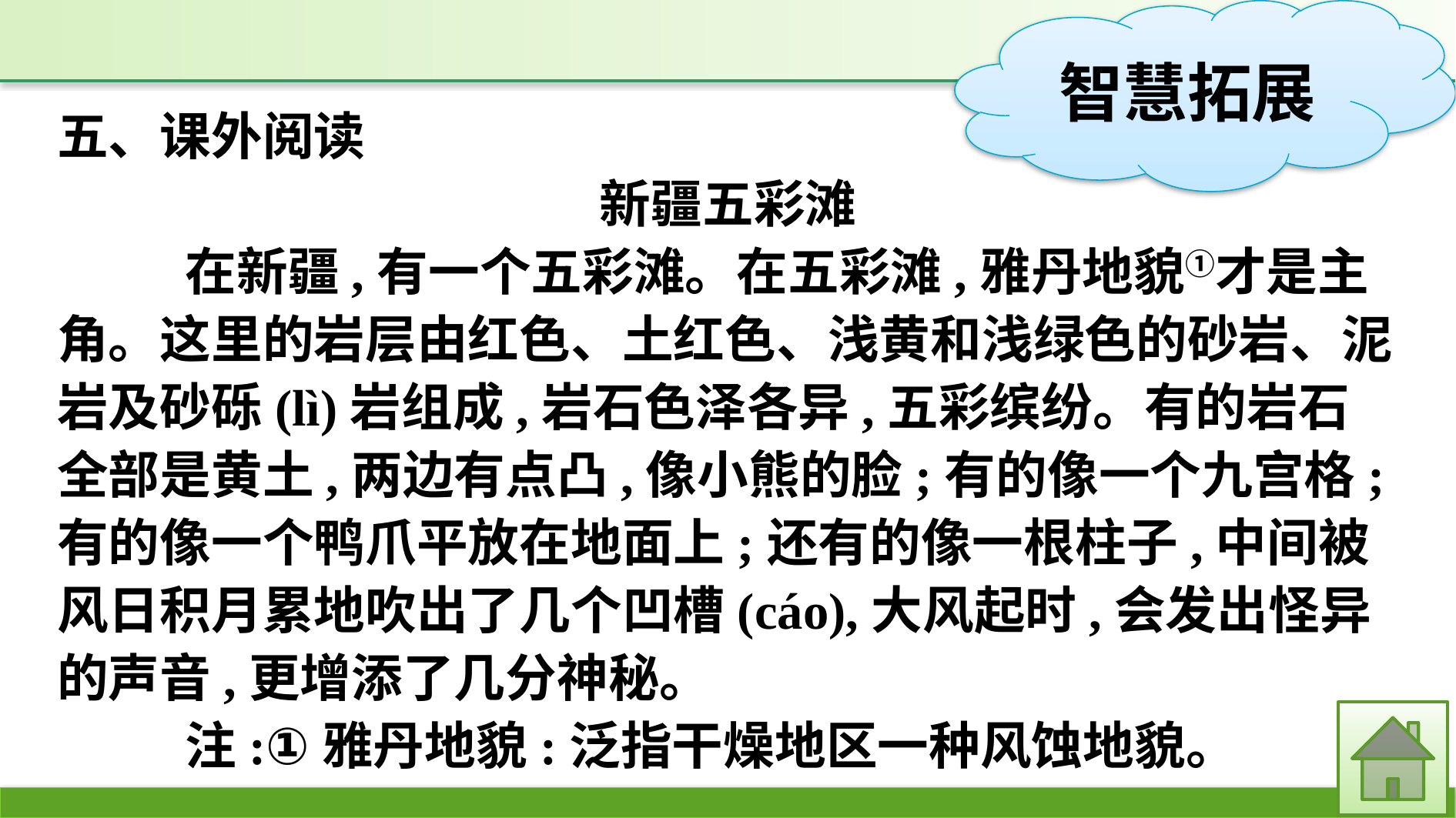

五、课外阅读
新疆五彩滩
在新疆,有一个五彩滩。在五彩滩,雅丹地貌①才是主角。这里的岩层由红色、土红色、浅黄和浅绿色的砂岩、泥岩及砂砾(lì)岩组成,岩石色泽各异,五彩缤纷。有的岩石全部是黄土,两边有点凸,像小熊的脸;有的像一个九宫格;有的像一个鸭爪平放在地面上;还有的像一根柱子,中间被风日积月累地吹出了几个凹槽(cáo),大风起时,会发出怪异的声音,更增添了几分神秘。
注:①雅丹地貌:泛指干燥地区一种风蚀地貌。